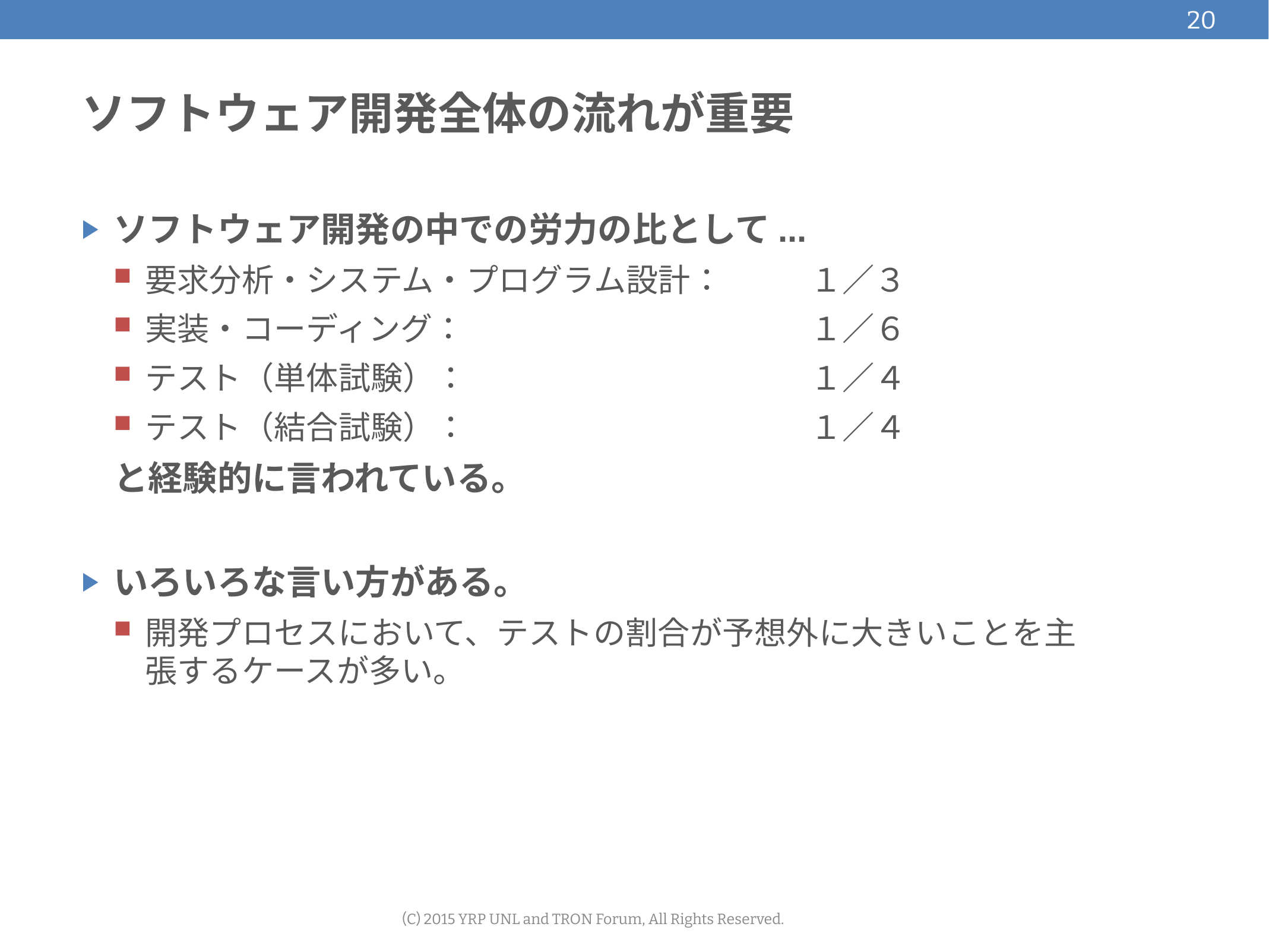

20
# ソフトウェア開発全体の流れが重要
ソフトウェア開発の中での労力の比として...
要求分析・システム・プログラム設計：	１／３
実装・コーディング：	１／６
テスト（単体試験）：	１／４
テスト（結合試験）：	１／４
	と経験的に言われている。

いろいろな言い方がある。
開発プロセスにおいて、テストの割合が予想外に大きいことを主張するケースが多い。
(C) 2015 YRP UNL and TRON Forum, All Rights Reserved.